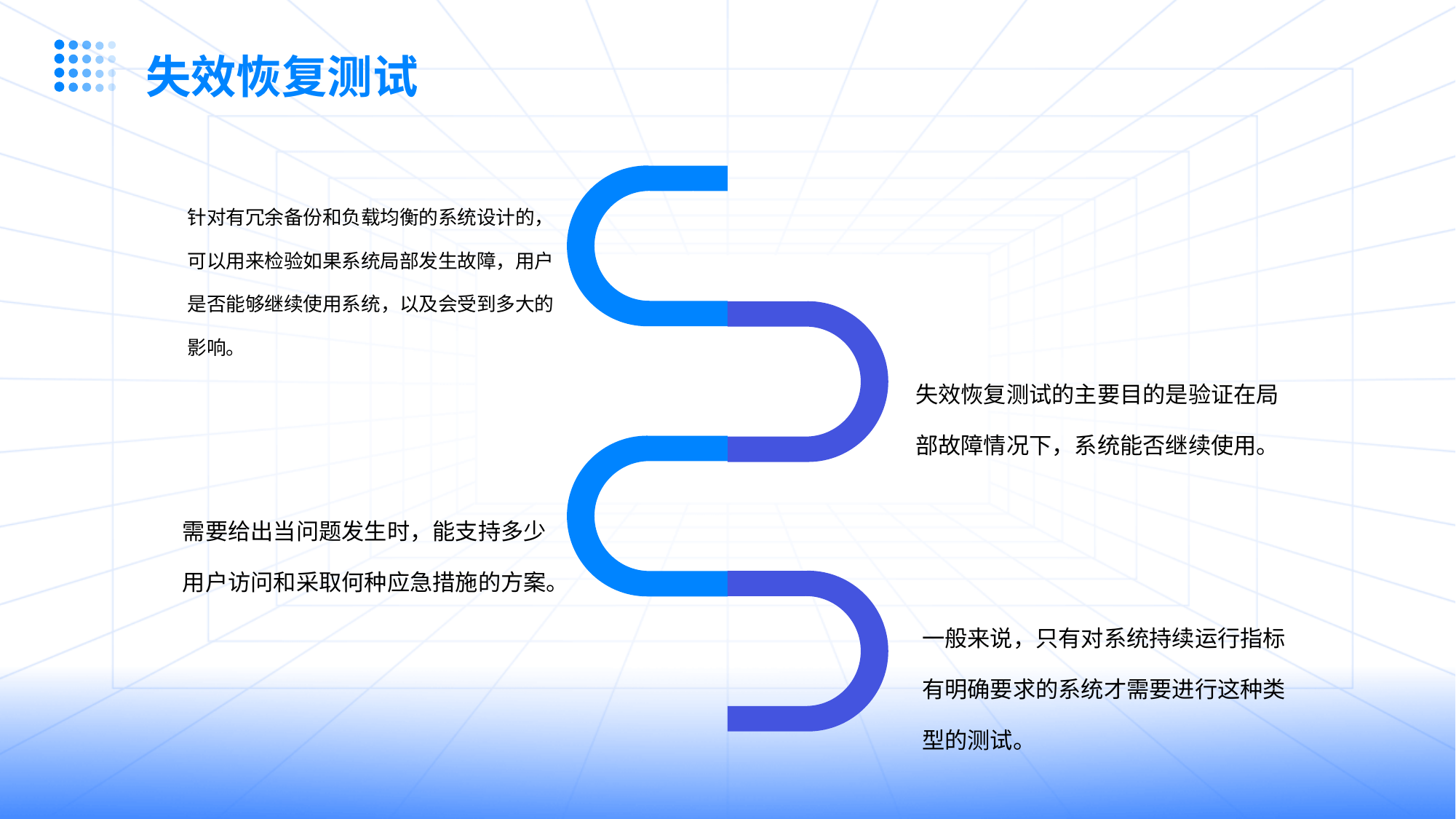

失效恢复测试

针对有冗余备份和负载均衡的系统设计的，可以用来检验如果系统局部发生故障，用户是否能够继续使用系统，以及会受到多大的影响。

失效恢复测试的主要目的是验证在局部故障情况下，系统能否继续使用。

需要给出当问题发生时，能支持多少用户访问和采取何种应急措施的方案。

一般来说，只有对系统持续运行指标有明确要求的系统才需要进行这种类型的测试。